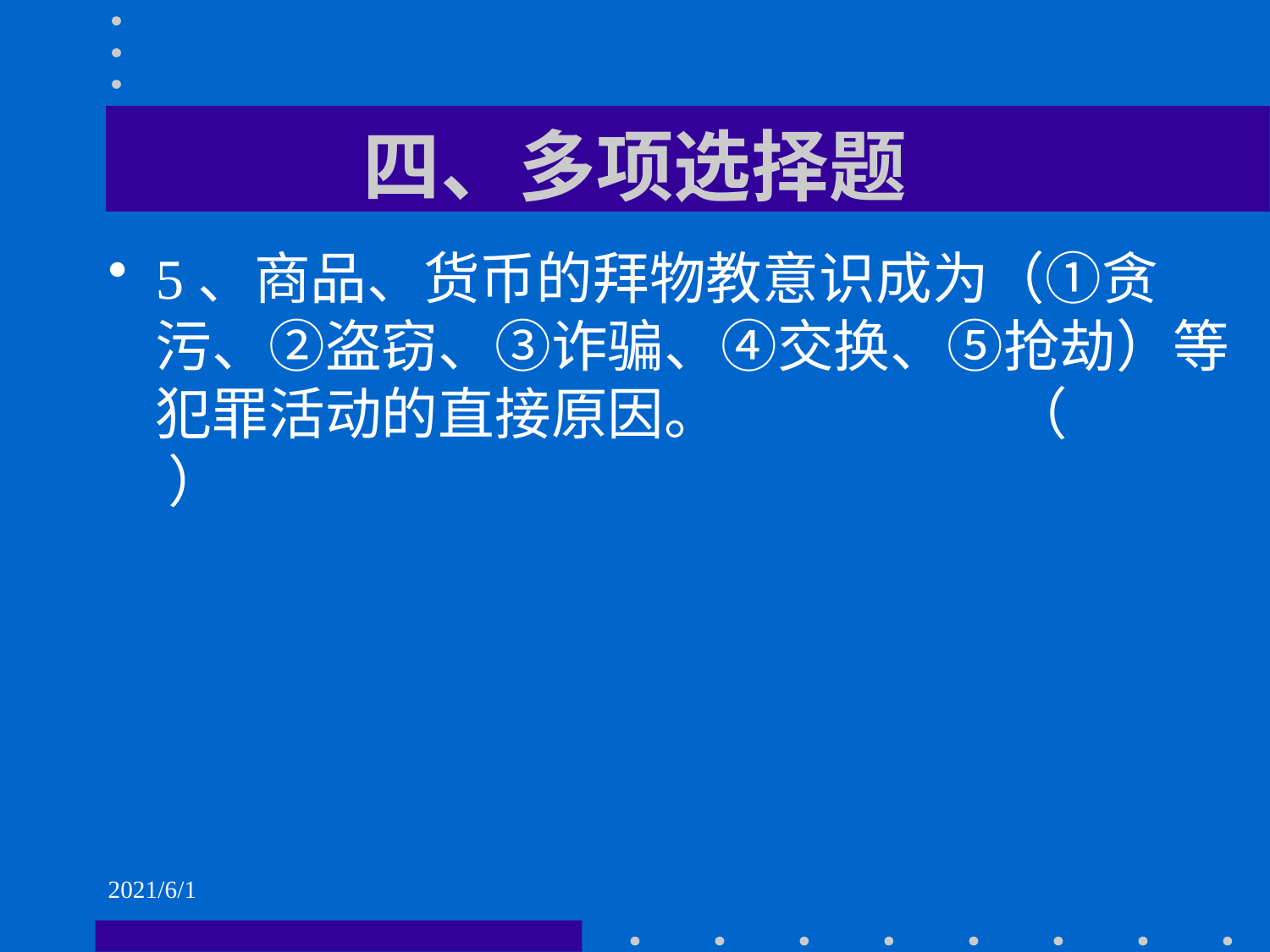

# 四、多项选择题
5、商品、货币的拜物教意识成为（①贪污、②盗窃、③诈骗、④交换、⑤抢劫）等犯罪活动的直接原因。                       （         ）
2021/6/1